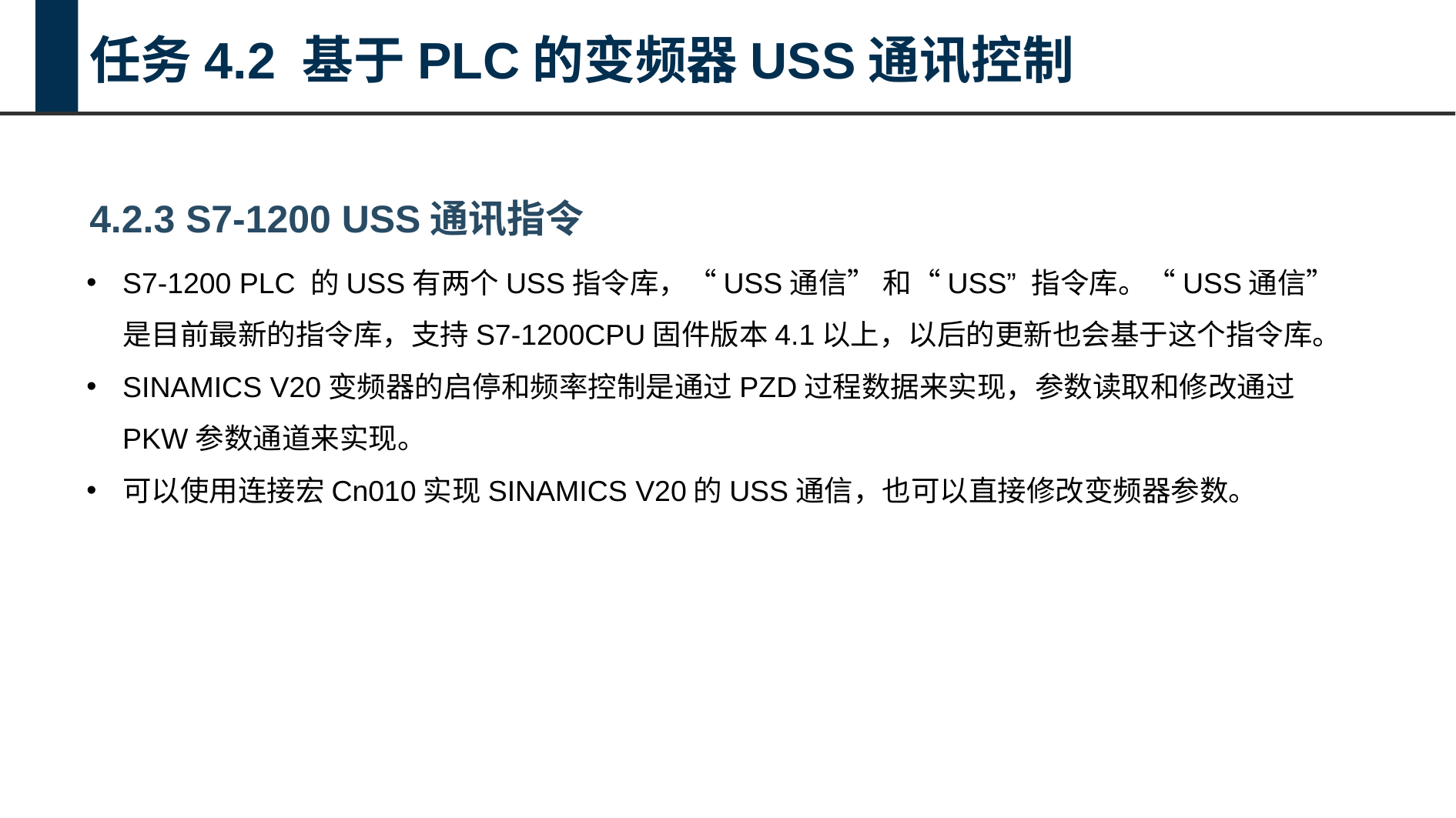

任务4.2 基于PLC的变频器USS通讯控制
4.2.3 S7-1200 USS通讯指令
S7-1200 PLC 的USS有两个USS指令库，“USS通信” 和“USS” 指令库。“USS通信”是目前最新的指令库，支持S7-1200CPU固件版本4.1以上，以后的更新也会基于这个指令库。
SINAMICS V20变频器的启停和频率控制是通过PZD过程数据来实现，参数读取和修改通过PKW参数通道来实现。
可以使用连接宏Cn010实现SINAMICS V20的USS通信，也可以直接修改变频器参数。